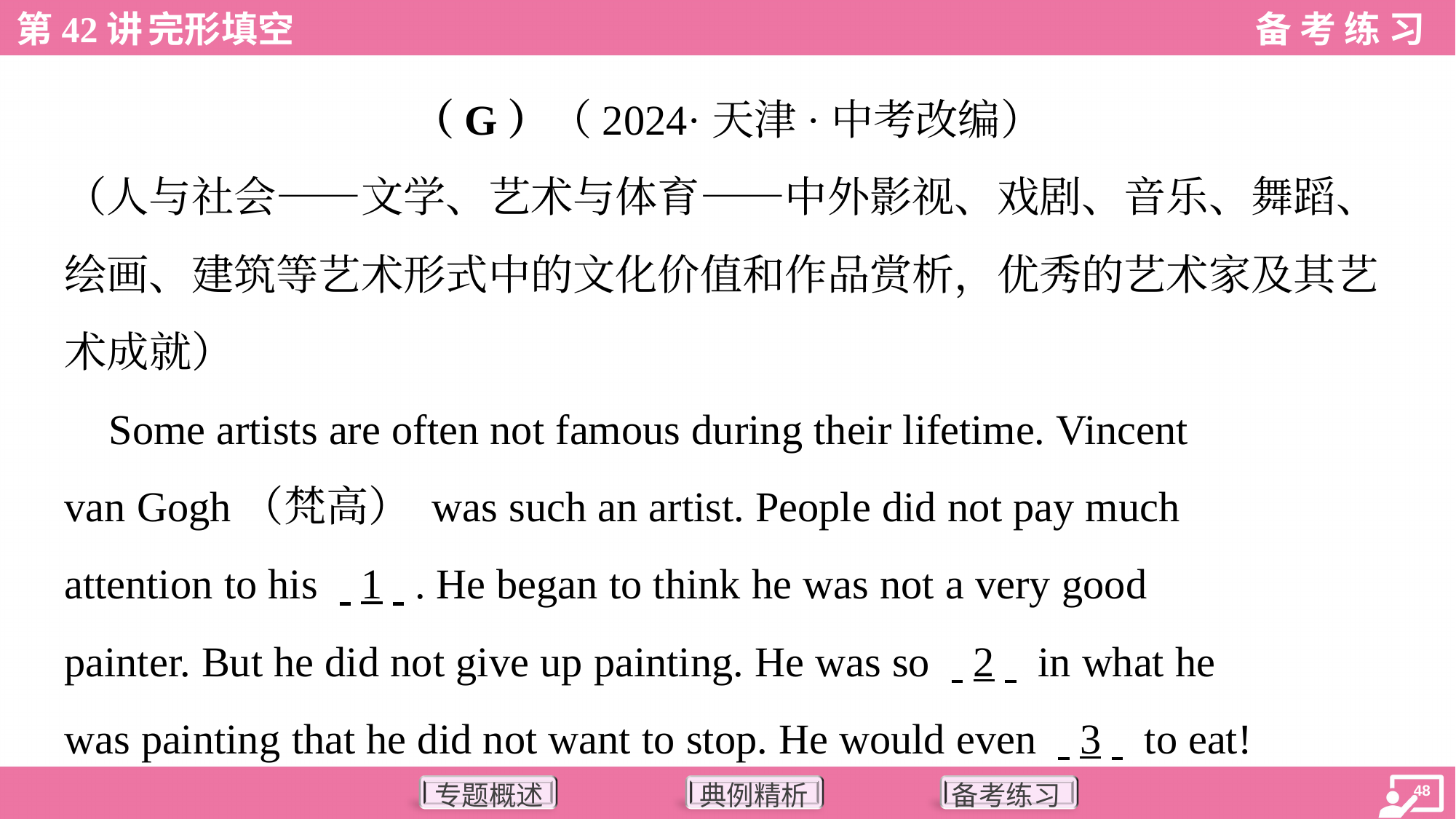

（G）（2024·天津·中考改编）
（人与社会——文学、艺术与体育——中外影视、戏剧、音乐、舞蹈、
绘画、建筑等艺术形式中的文化价值和作品赏析，优秀的艺术家及其艺
术成就）
    Some artists are often not famous during their lifetime. Vincent
van Gogh（梵高） was such an artist. People did not pay much
attention to his . .1. .. He began to think he was not a very good
painter. But he did not give up painting. He was so . .2. . in what he
was painting that he did not want to stop. He would even . .3. . to eat!